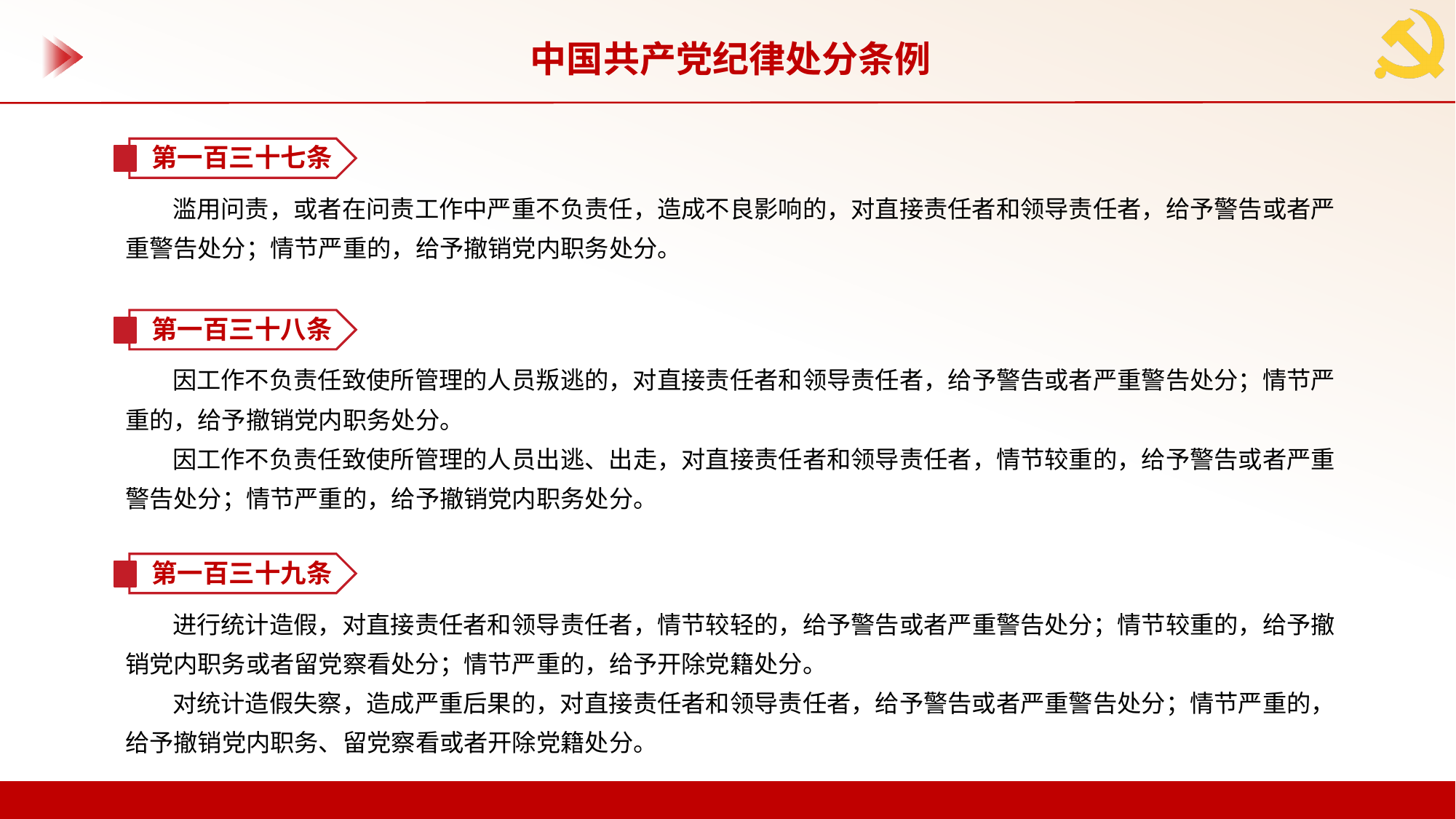

中国共产党纪律处分条例
第一百三十七条

滥用问责，或者在问责工作中严重不负责任，造成不良影响的，对直接责任者和领导责任者，给予警告或者严重警告处分；情节严重的，给予撤销党内职务处分。
第一百三十八条

因工作不负责任致使所管理的人员叛逃的，对直接责任者和领导责任者，给予警告或者严重警告处分；情节严重的，给予撤销党内职务处分。
因工作不负责任致使所管理的人员出逃、出走，对直接责任者和领导责任者，情节较重的，给予警告或者严重警告处分；情节严重的，给予撤销党内职务处分。
第一百三十九条

进行统计造假，对直接责任者和领导责任者，情节较轻的，给予警告或者严重警告处分；情节较重的，给予撤销党内职务或者留党察看处分；情节严重的，给予开除党籍处分。
对统计造假失察，造成严重后果的，对直接责任者和领导责任者，给予警告或者严重警告处分；情节严重的，给予撤销党内职务、留党察看或者开除党籍处分。